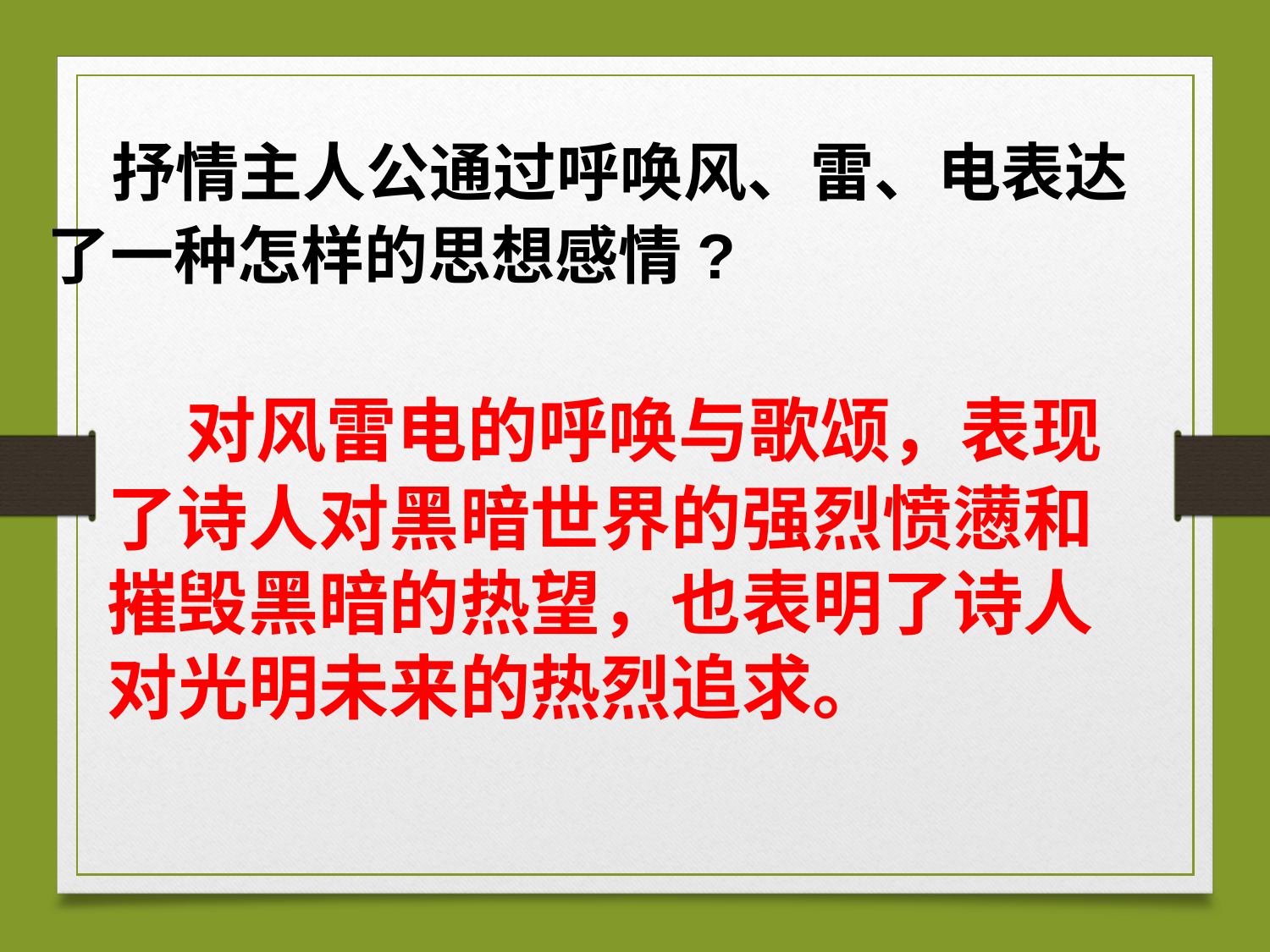

抒情主人公通过呼唤风、雷、电表达了一种怎样的思想感情?
   对风雷电的呼唤与歌颂，表现了诗人对黑暗世界的强烈愤懑和摧毁黑暗的热望，也表明了诗人对光明未来的热烈追求。